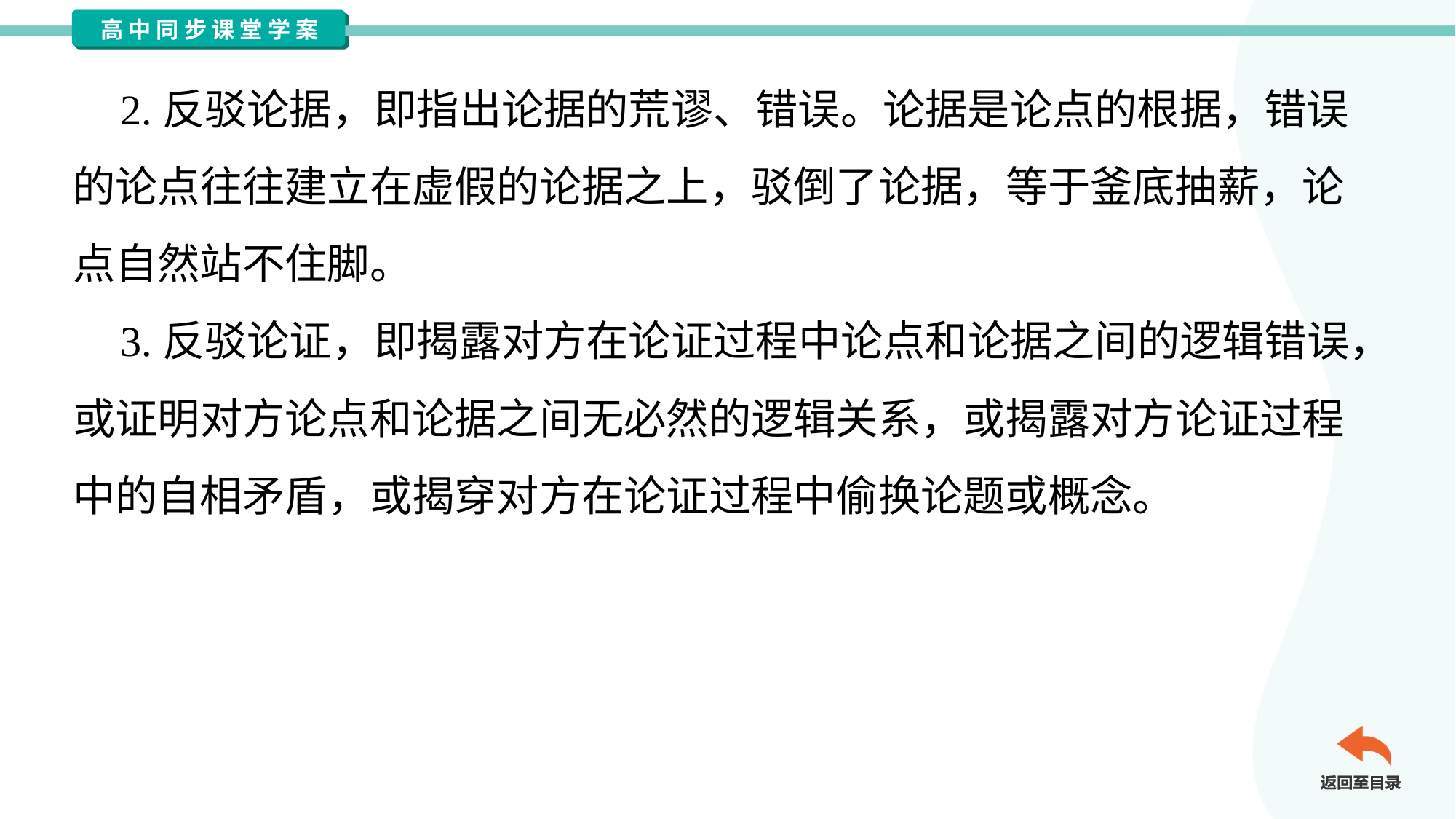

2.反驳论据，即指出论据的荒谬、错误。论据是论点的根据，错误
的论点往往建立在虚假的论据之上，驳倒了论据，等于釜底抽薪，论
点自然站不住脚。
    3.反驳论证，即揭露对方在论证过程中论点和论据之间的逻辑错误，
或证明对方论点和论据之间无必然的逻辑关系，或揭露对方论证过程
中的自相矛盾，或揭穿对方在论证过程中偷换论题或概念。